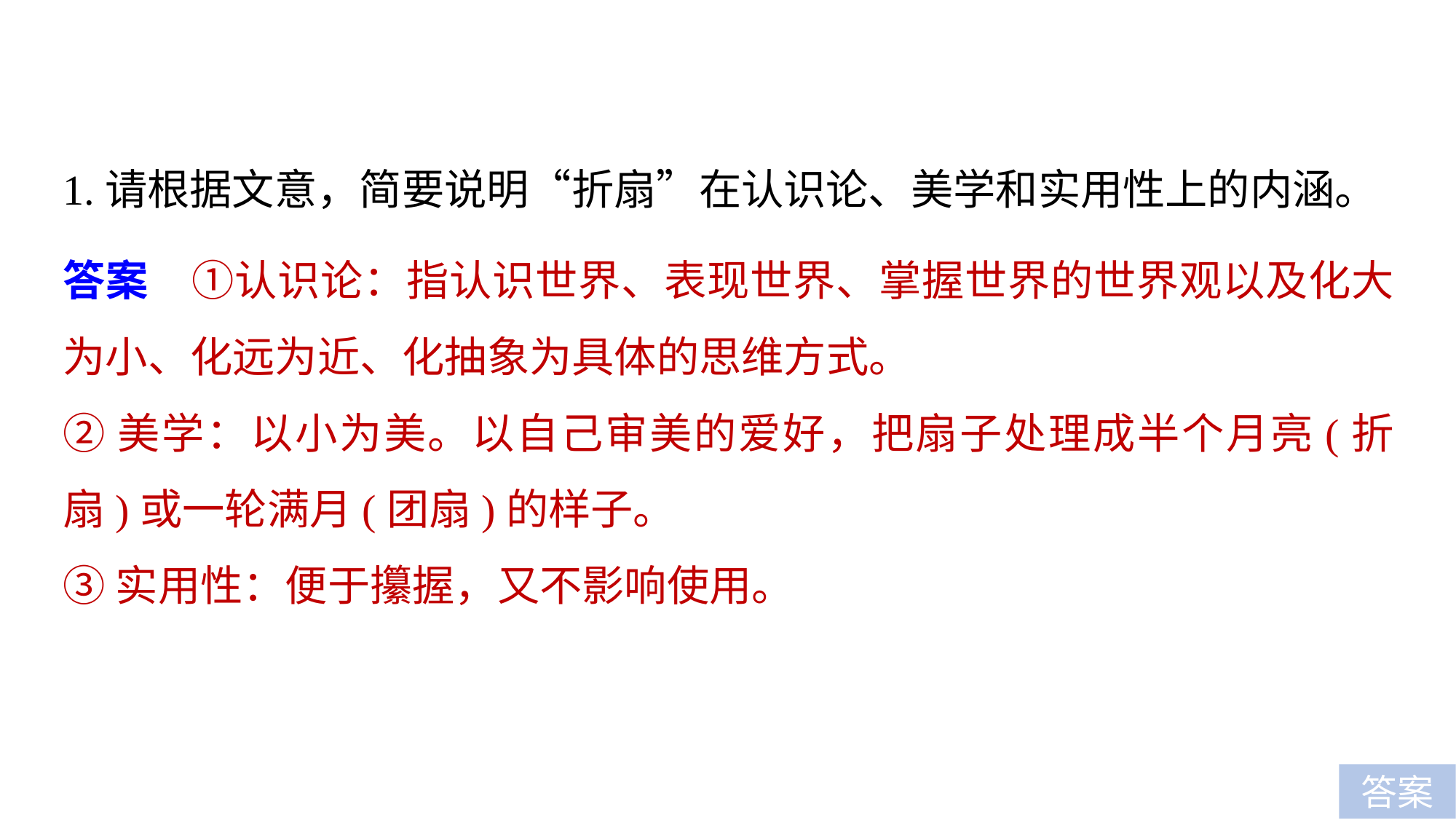

1.请根据文意，简要说明“折扇”在认识论、美学和实用性上的内涵。
答案　①认识论：指认识世界、表现世界、掌握世界的世界观以及化大为小、化远为近、化抽象为具体的思维方式。
②美学：以小为美。以自己审美的爱好，把扇子处理成半个月亮(折扇)或一轮满月(团扇)的样子。
③实用性：便于攥握，又不影响使用。
答案